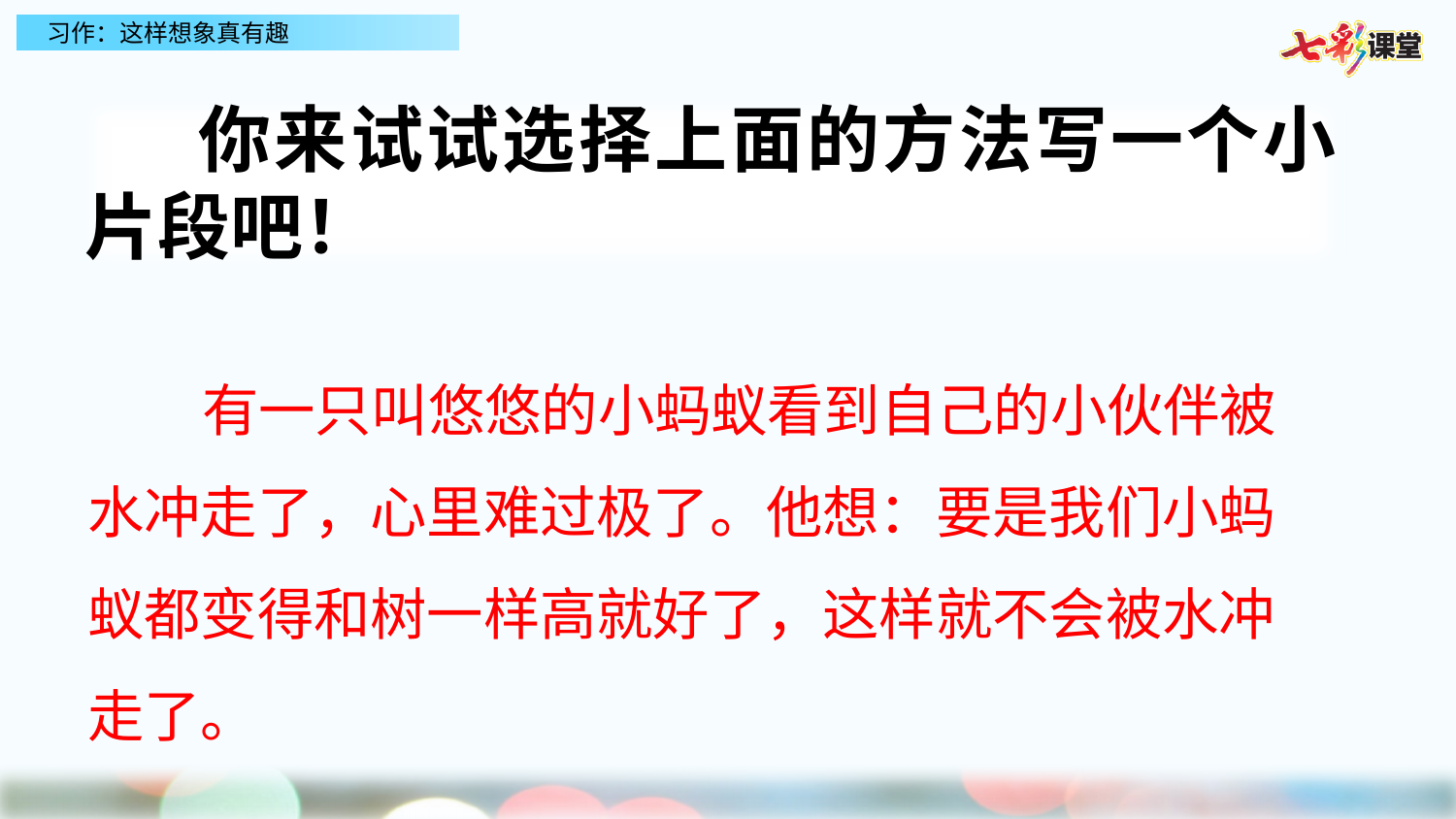

你来试试选择上面的方法写一个小片段吧！
        有一只叫悠悠的小蚂蚁看到自己的小伙伴被水冲走了，心里难过极了。他想：要是我们小蚂蚁都变得和树一样高就好了，这样就不会被水冲走了。